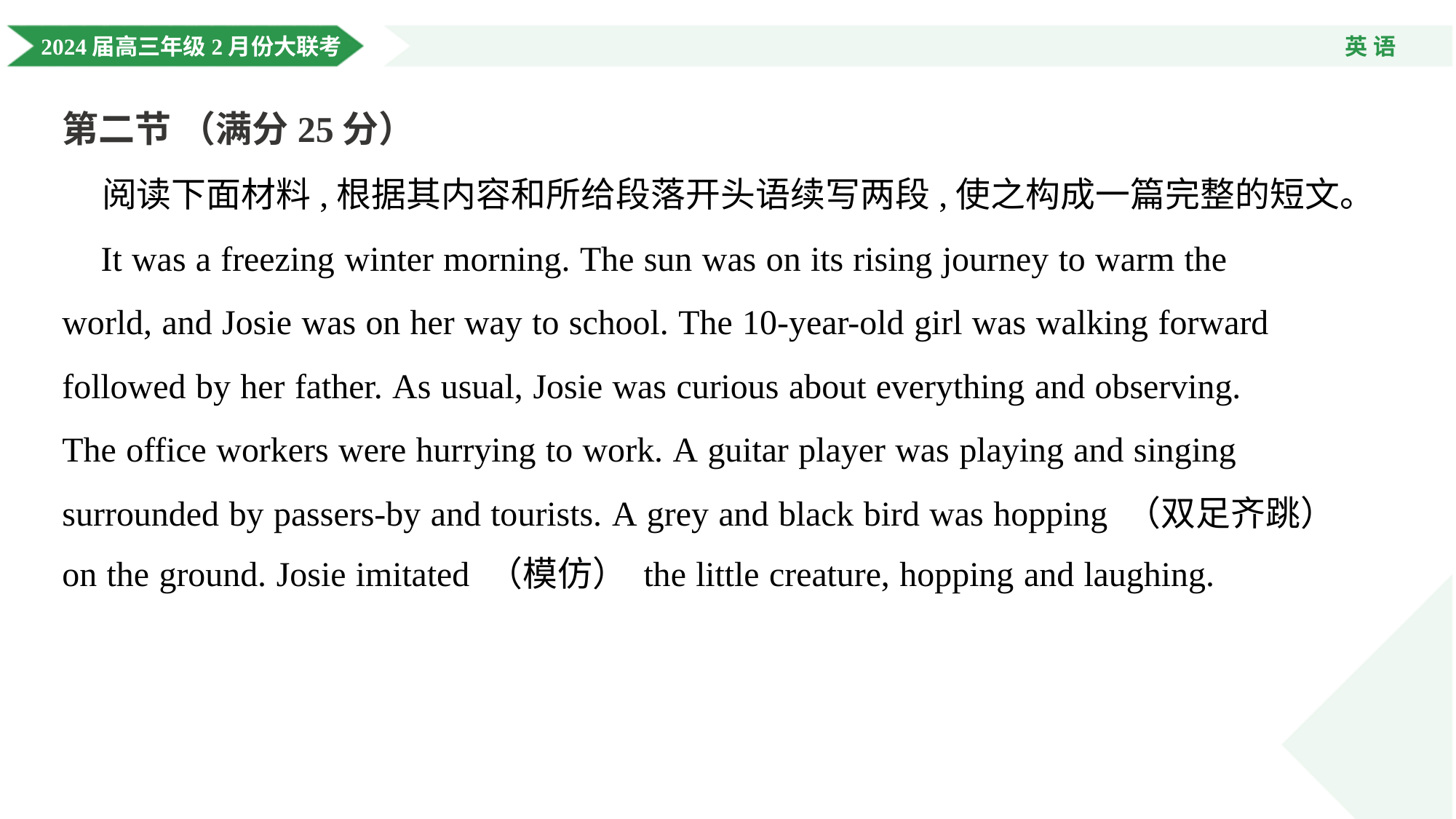

第二节 （满分25分）
    阅读下面材料,根据其内容和所给段落开头语续写两段,使之构成一篇完整的短文。
    It was a freezing winter morning. The sun was on its rising journey to warm the
world, and Josie was on her way to school. The 10-year-old girl was walking forward
followed by her father. As usual, Josie was curious about everything and observing.
The office workers were hurrying to work. A guitar player was playing and singing
surrounded by passers-by and tourists. A grey and black bird was hopping （双足齐跳）
on the ground. Josie imitated （模仿） the little creature, hopping and laughing.